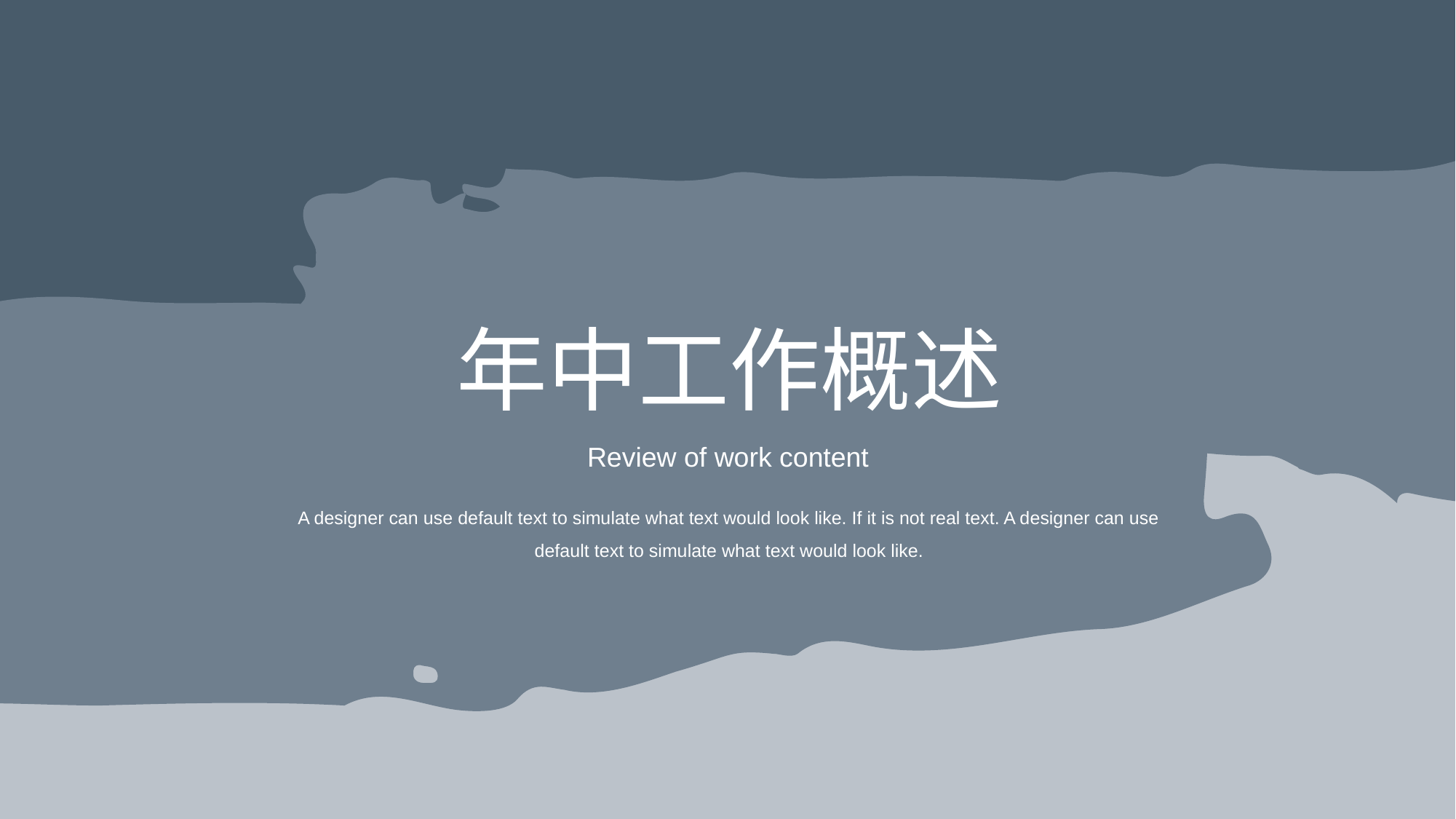

年中工作概述

Review of work content
A designer can use default text to simulate what text would look like. If it is not real text. A designer can use default text to simulate what text would look like.